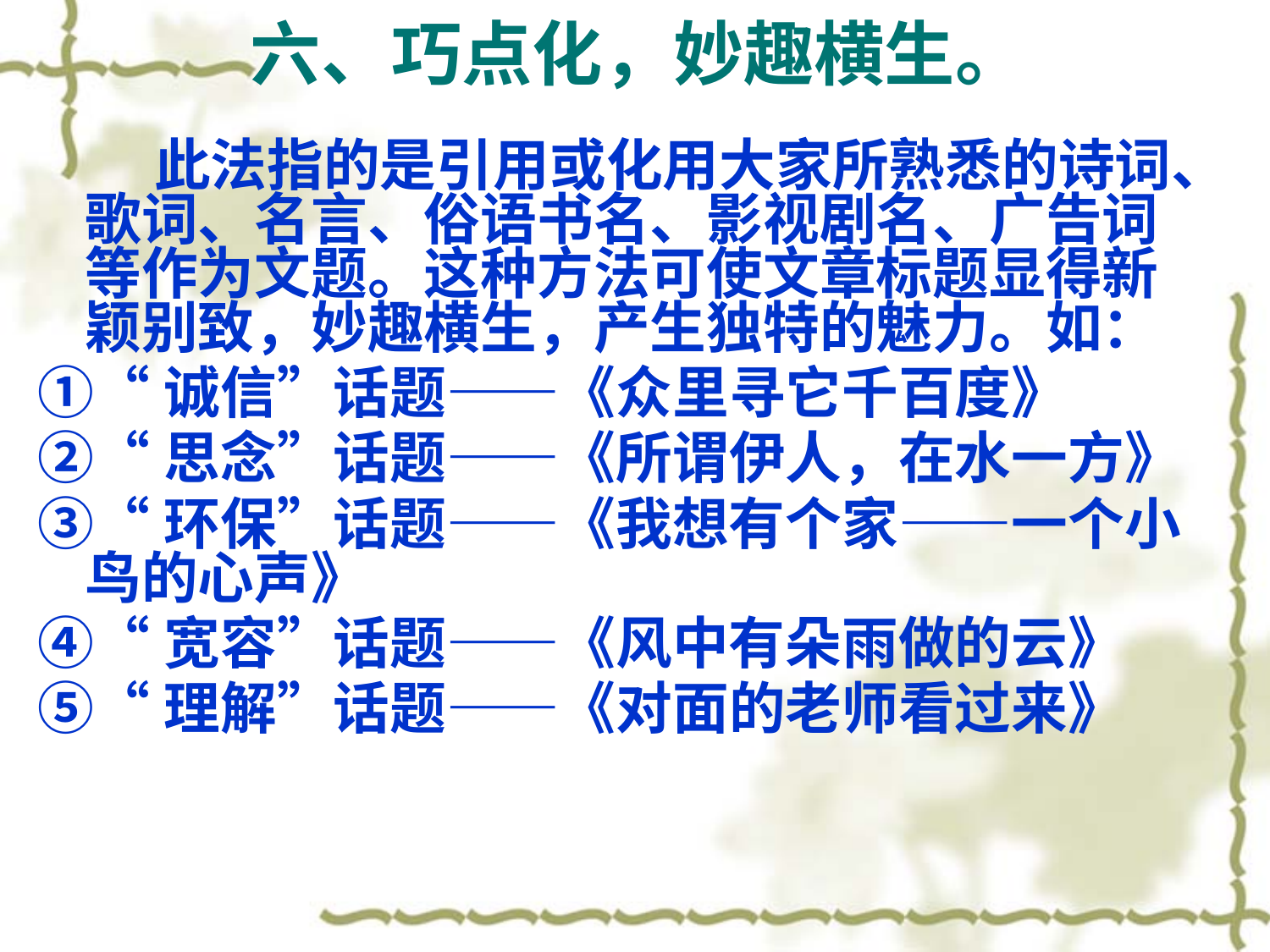

# 六、巧点化，妙趣横生。
        此法指的是引用或化用大家所熟悉的诗词、歌词、名言、俗语书名、影视剧名、广告词等作为文题。这种方法可使文章标题显得新颖别致，妙趣横生，产生独特的魅力。如：
①“诚信”话题——《众里寻它千百度》
②“思念”话题——《所谓伊人，在水一方》
③“环保”话题——《我想有个家——一个小鸟的心声》
④“宽容”话题——《风中有朵雨做的云》
⑤“理解”话题——《对面的老师看过来》

181